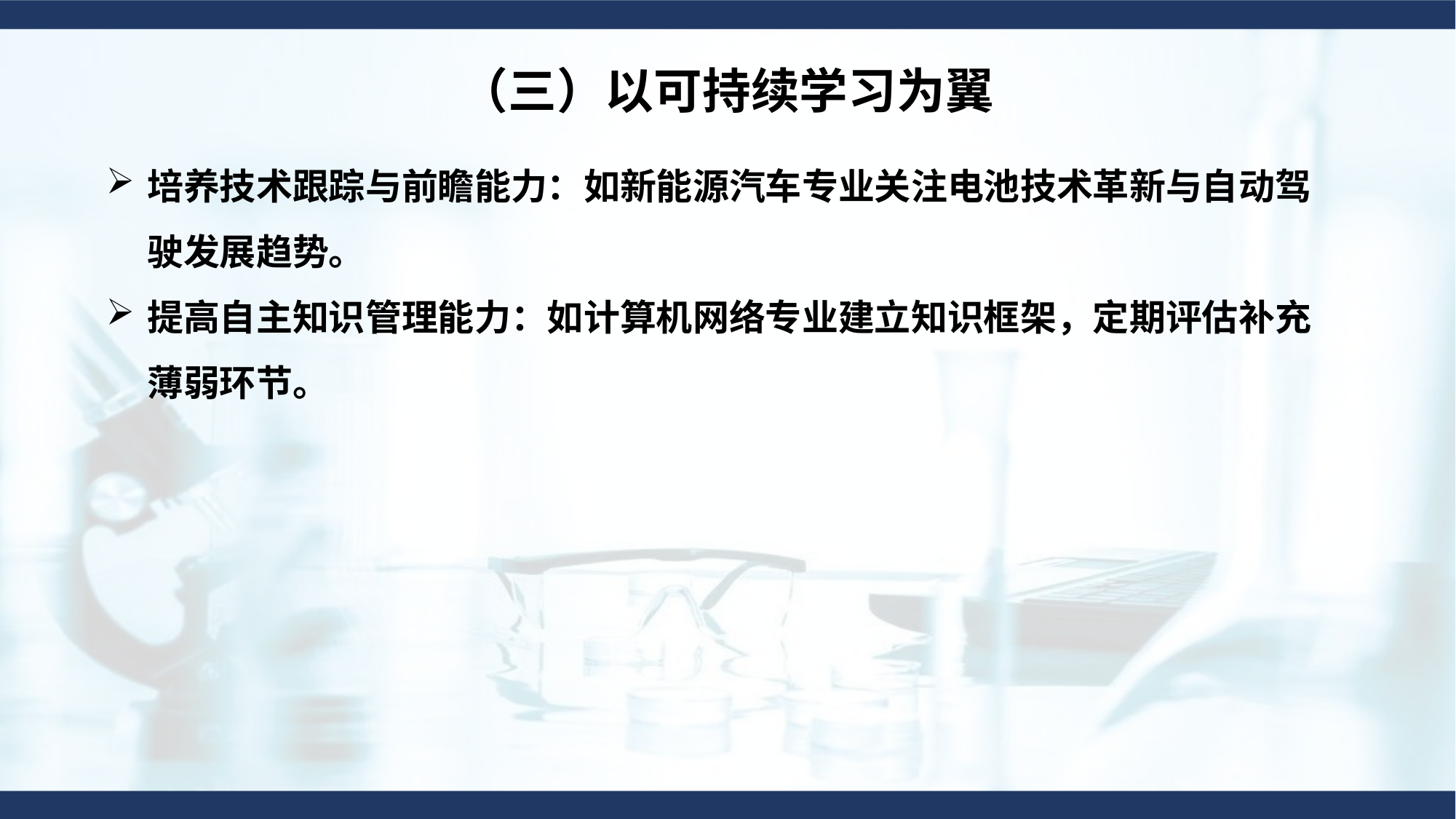

（三）以可持续学习为翼

培养技术跟踪与前瞻能力：如新能源汽车专业关注电池技术革新与自动驾驶发展趋势。
提高自主知识管理能力：如计算机网络专业建立知识框架，定期评估补充薄弱环节。